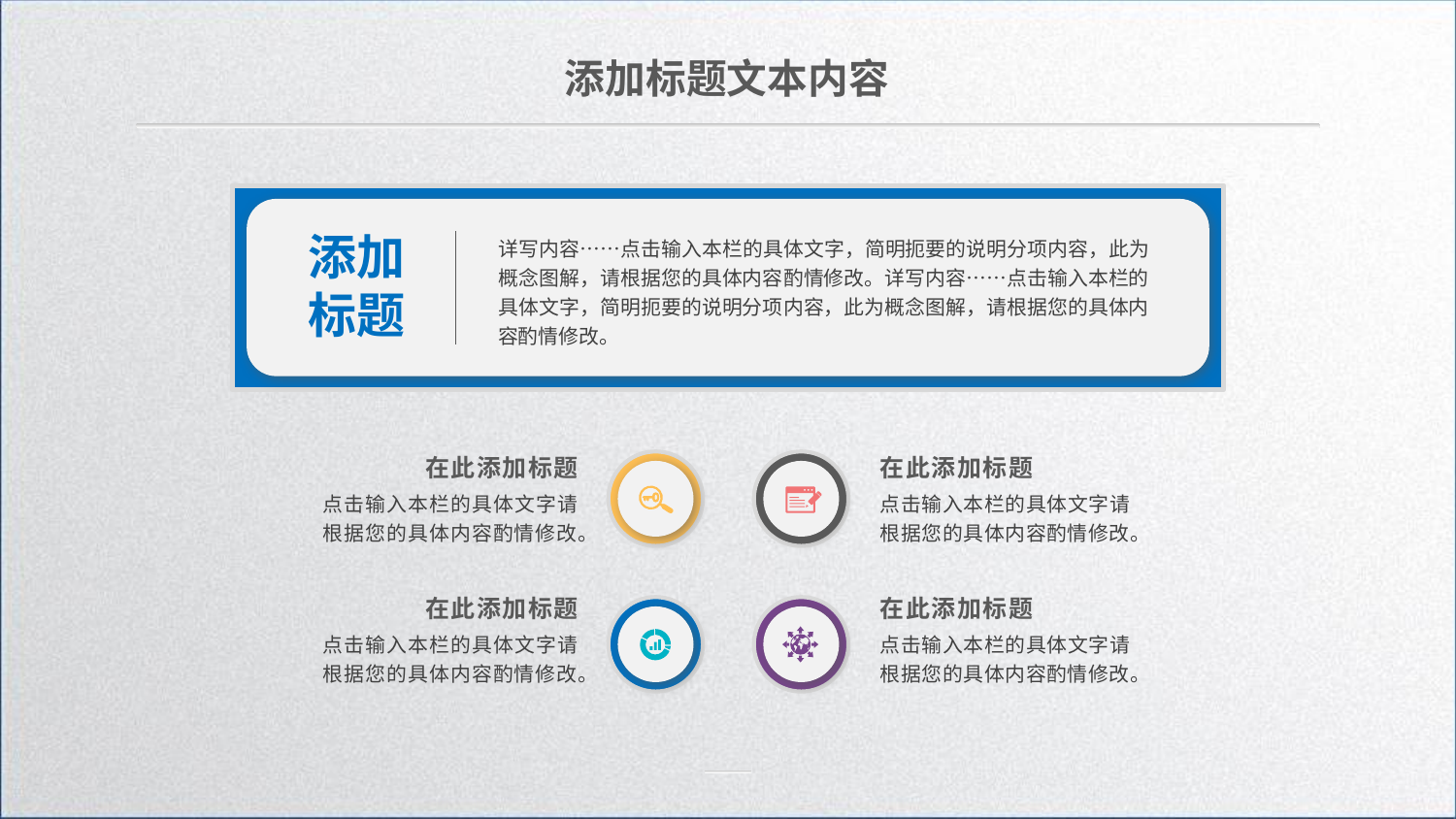

添加标题文本内容

添加
标题
详写内容……点击输入本栏的具体文字，简明扼要的说明分项内容，此为概念图解，请根据您的具体内容酌情修改。详写内容……点击输入本栏的具体文字，简明扼要的说明分项内容，此为概念图解，请根据您的具体内容酌情修改。
在此添加标题
点击输入本栏的具体文字请根据您的具体内容酌情修改。
在此添加标题
点击输入本栏的具体文字请根据您的具体内容酌情修改。

在此添加标题
点击输入本栏的具体文字请根据您的具体内容酌情修改。
在此添加标题
点击输入本栏的具体文字请根据您的具体内容酌情修改。